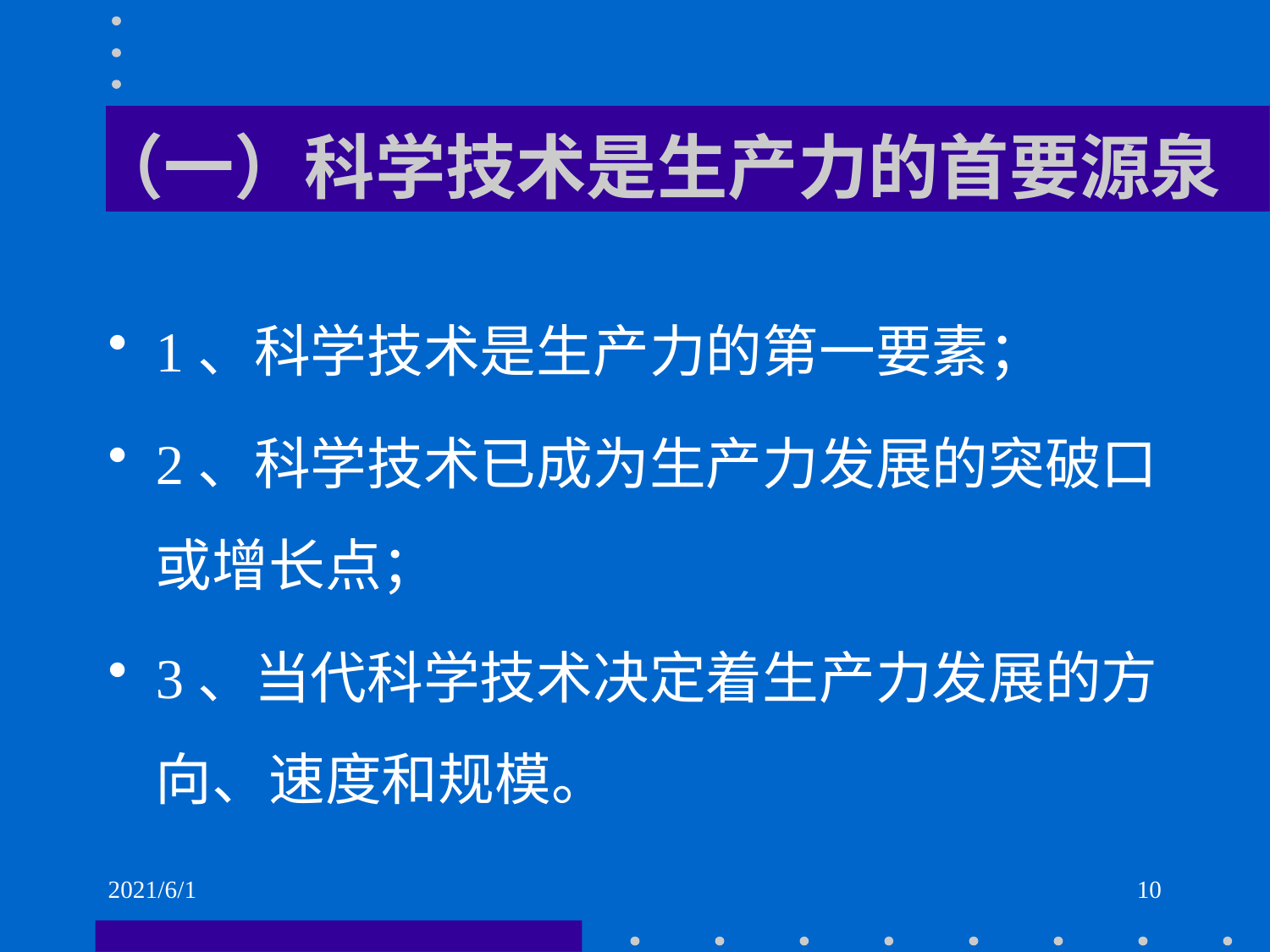

# （一）科学技术是生产力的首要源泉
1、科学技术是生产力的第一要素；
2、科学技术已成为生产力发展的突破口或增长点；
3、当代科学技术决定着生产力发展的方向、速度和规模。
2021/6/1
10